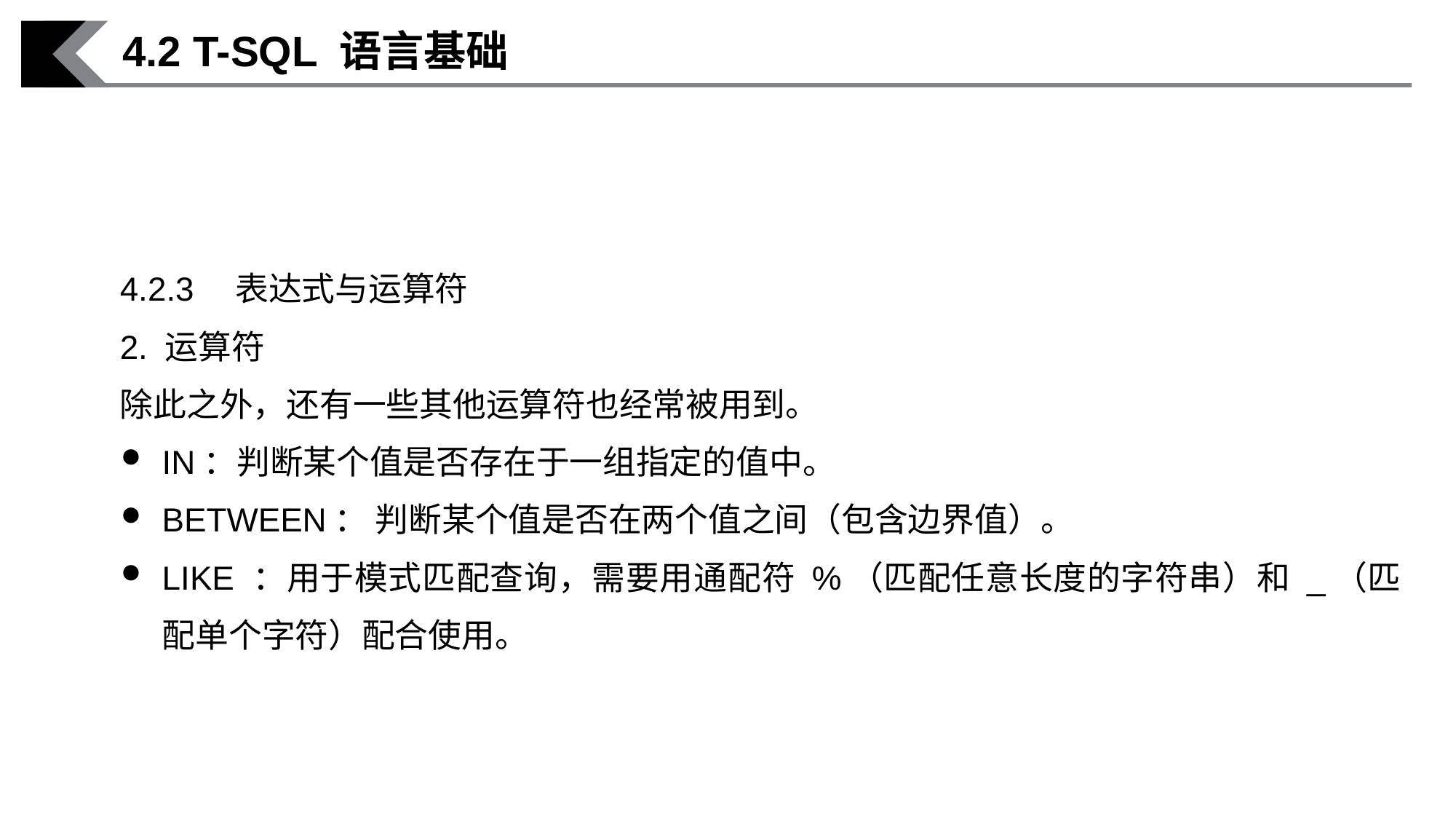

4.2 T-SQL 语言基础
4.2.3　表达式与运算符
2. 运算符
除此之外，还有一些其他运算符也经常被用到。
IN：判断某个值是否存在于一组指定的值中。
BETWEEN： 判断某个值是否在两个值之间（包含边界值）。
LIKE ：用于模式匹配查询，需要用通配符 %（匹配任意长度的字符串）和 _（匹配单个字符）配合使用。